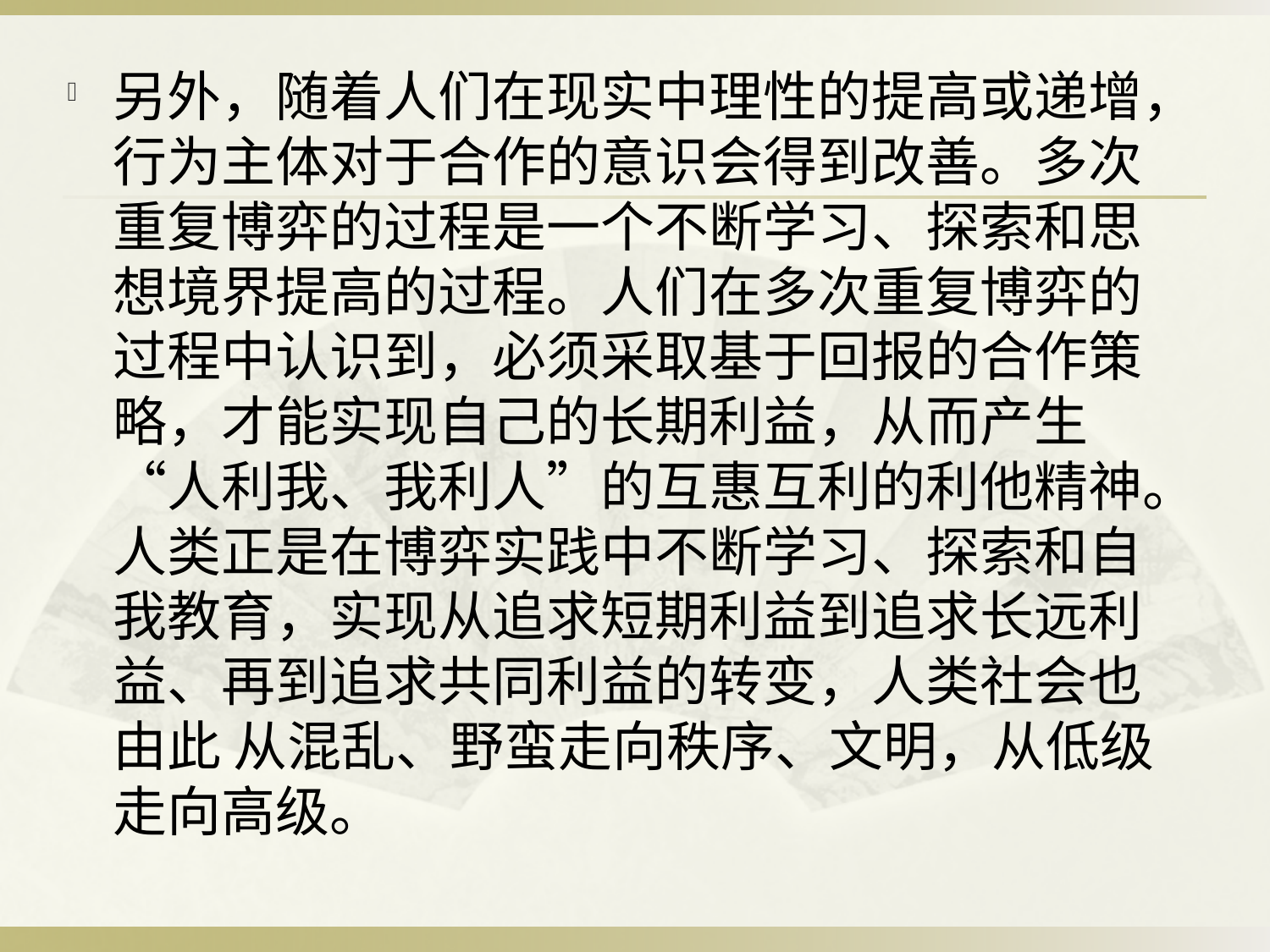

另外，随着人们在现实中理性的提高或递增，行为主体对于合作的意识会得到改善。多次重复博弈的过程是一个不断学习、探索和思想境界提高的过程。人们在多次重复博弈的过程中认识到，必须采取基于回报的合作策略，才能实现自己的长期利益，从而产生 “人利我、我利人”的互惠互利的利他精神。人类正是在博弈实践中不断学习、探索和自我教育，实现从追求短期利益到追求长远利益、再到追求共同利益的转变，人类社会也由此 从混乱、野蛮走向秩序、文明，从低级走向高级。